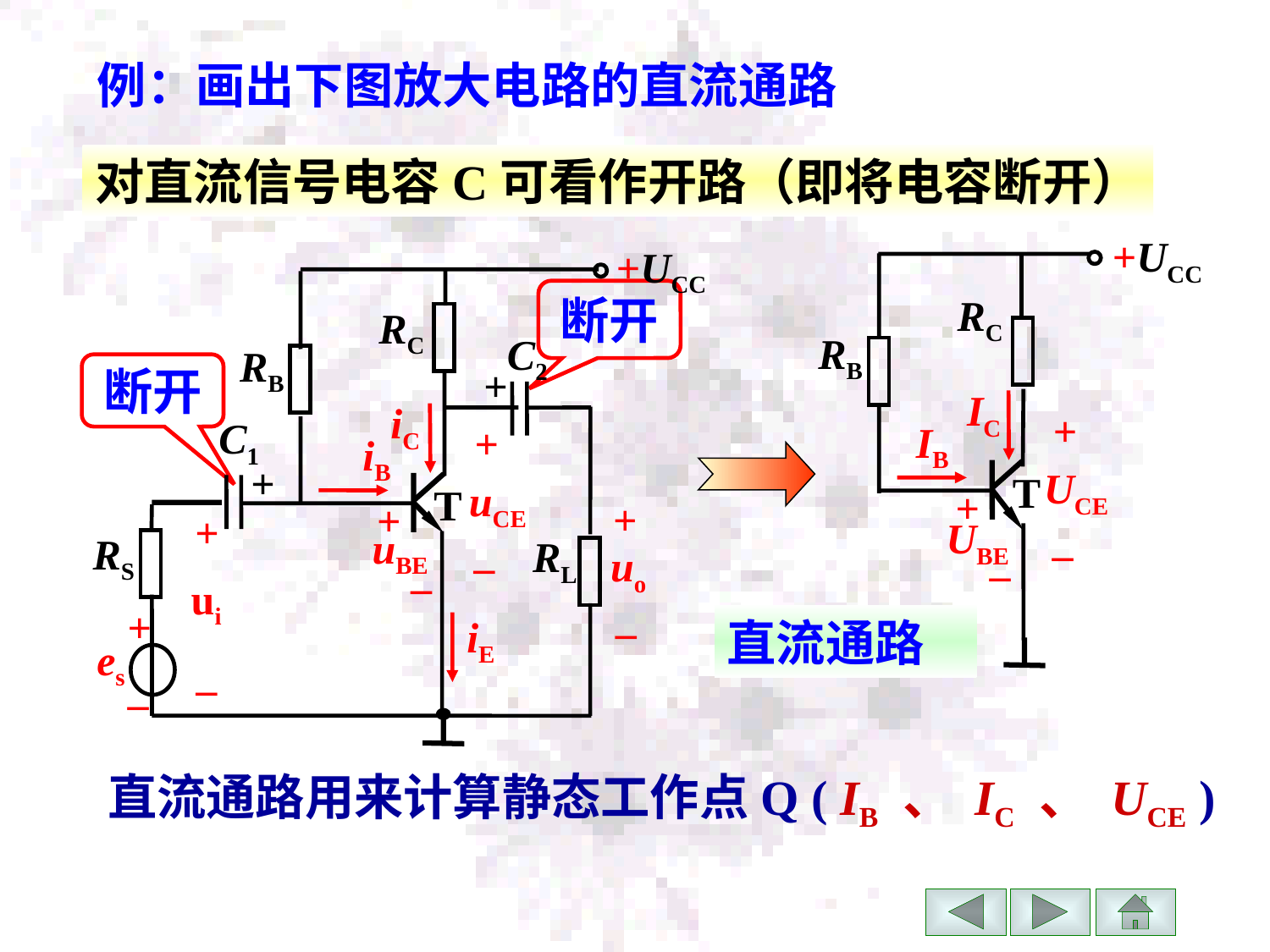

例：画出下图放大电路的直流通路
对直流信号电容C可看作开路（即将电容断开）
+UCC

RC

RB

IC

+

IB
UCE
T

+

UBE
–

–

+UCC

RC

C2
RB

+

iC

C1
+

iB
+
uCE
T

+
+

+

uBE
RS
RL

–
uo

–
ui
+

–

iE

es

–
–

断开
断开

直流通路
直流通路用来计算静态工作点Q ( IB 、 IC 、 UCE )